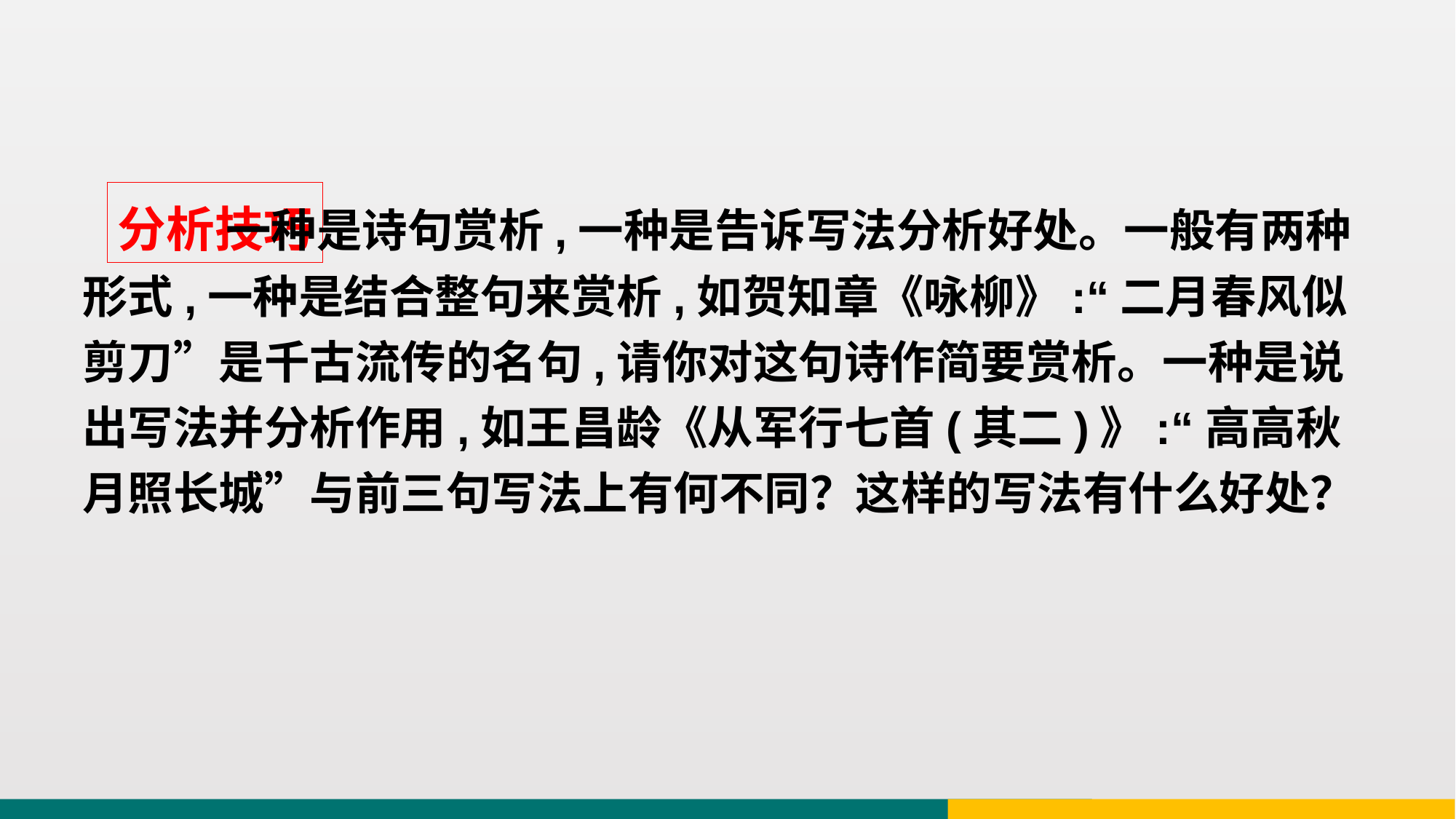

一种是诗句赏析,一种是告诉写法分析好处。一般有两种形式,一种是结合整句来赏析,如贺知章《咏柳》:“二月春风似剪刀”是千古流传的名句,请你对这句诗作简要赏析。一种是说出写法并分析作用,如王昌龄《从军行七首(其二)》:“高高秋月照长城”与前三句写法上有何不同？这样的写法有什么好处？
分析技巧